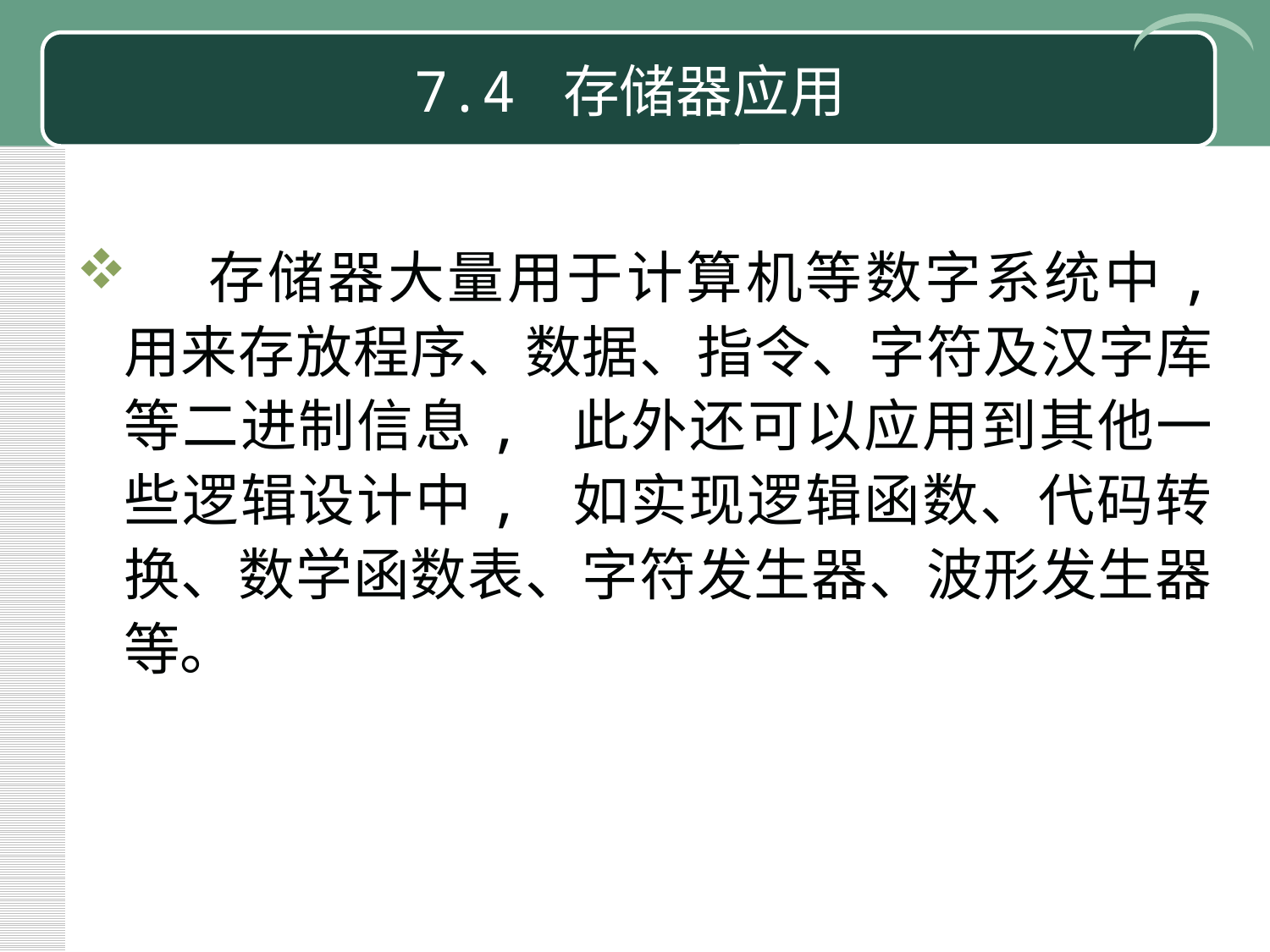

# 7.4 存储器应用

    存储器大量用于计算机等数字系统中, 用来存放程序、数据、指令、字符及汉字库等二进制信息, 此外还可以应用到其他一些逻辑设计中, 如实现逻辑函数、代码转换、数学函数表、字符发生器、波形发生器等。